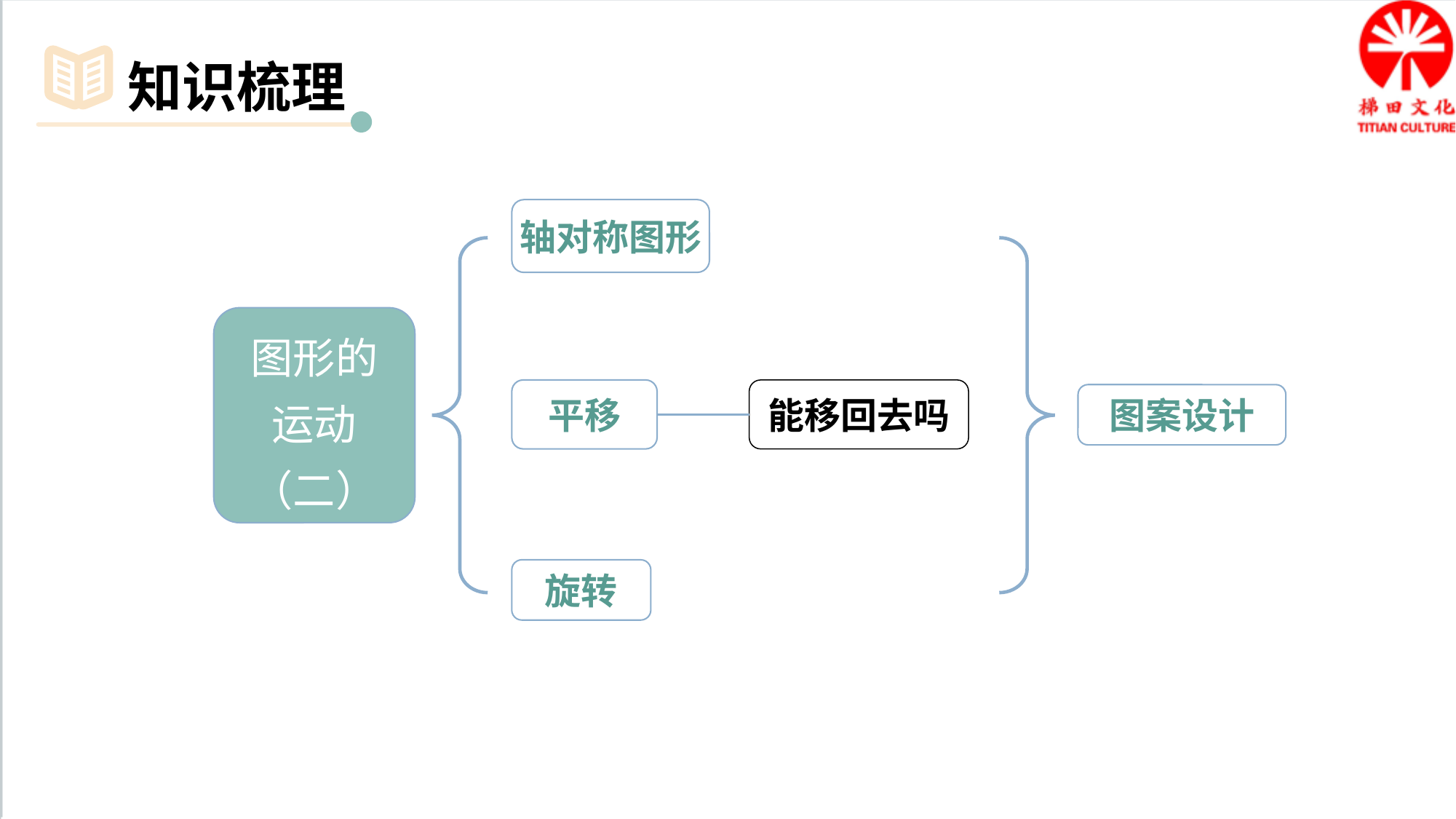

知识梳理
轴对称图形

图形的运动
（二）
平移
能移回去吗
图案设计
旋转